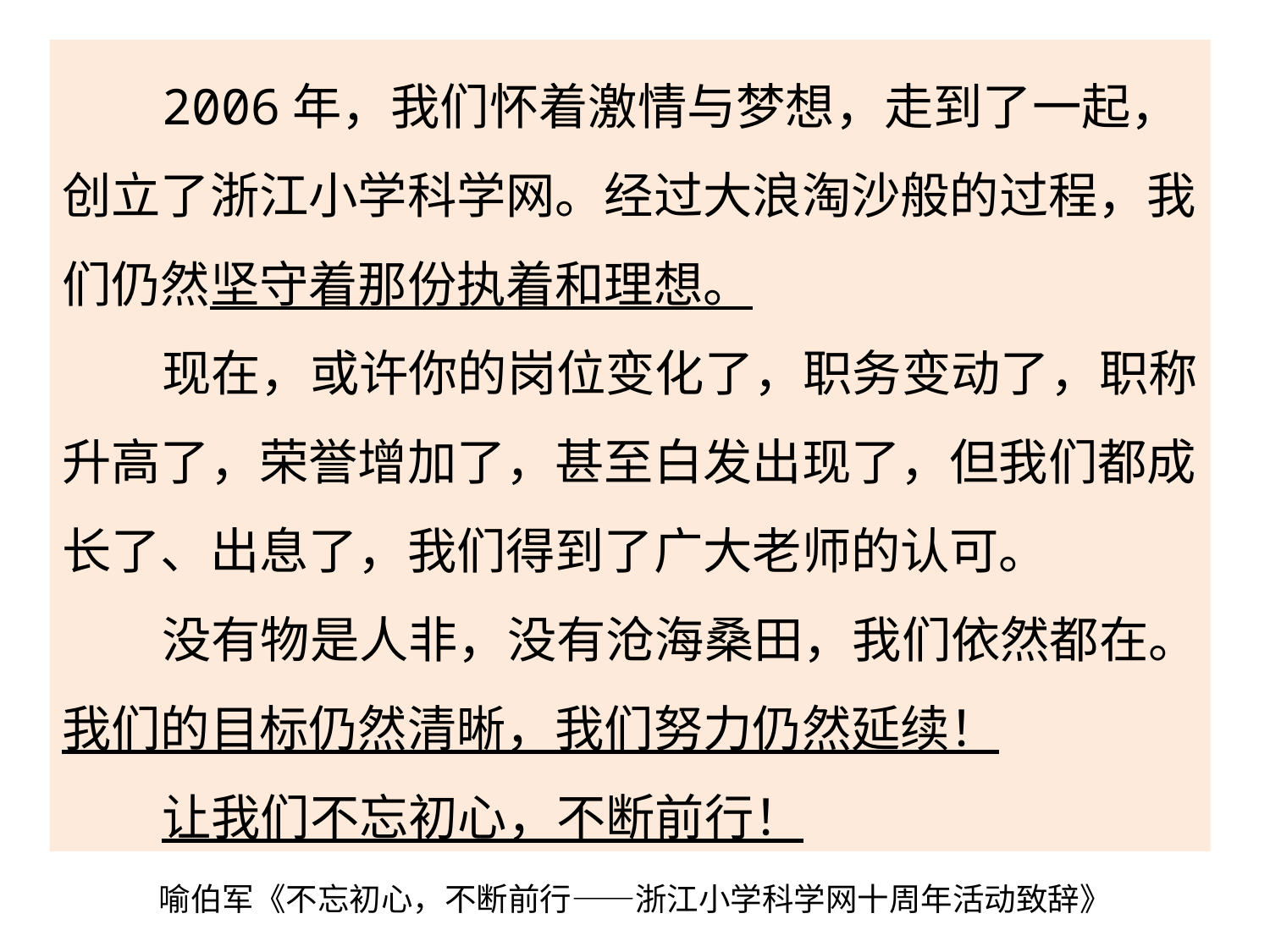

2006年，我们怀着激情与梦想，走到了一起，创立了浙江小学科学网。经过大浪淘沙般的过程，我们仍然坚守着那份执着和理想。
现在，或许你的岗位变化了，职务变动了，职称升高了，荣誉增加了，甚至白发出现了，但我们都成长了、出息了，我们得到了广大老师的认可。
没有物是人非，没有沧海桑田，我们依然都在。我们的目标仍然清晰，我们努力仍然延续！
让我们不忘初心，不断前行！
喻伯军《不忘初心，不断前行——浙江小学科学网十周年活动致辞》